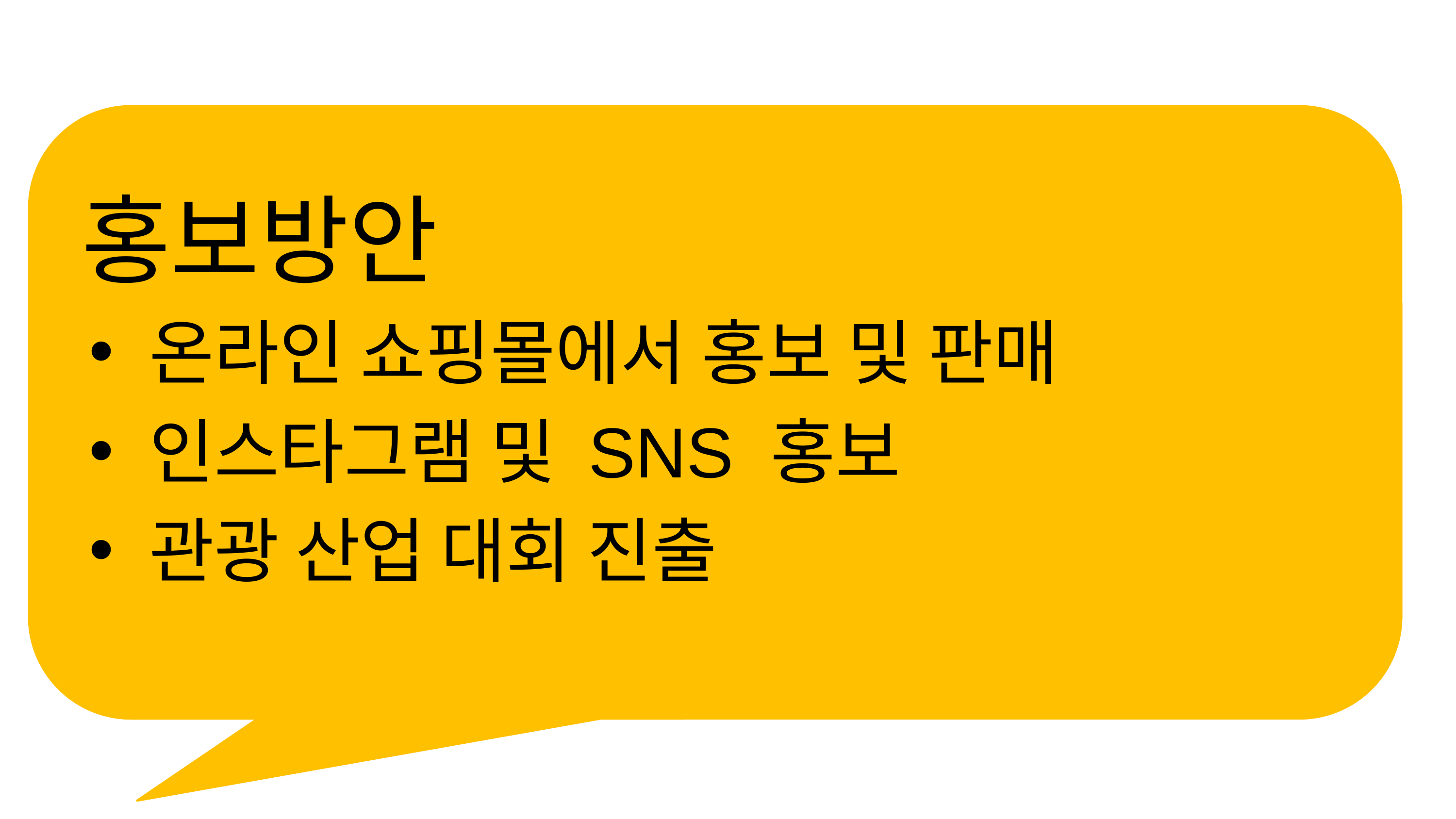

홍보방안
온라인 쇼핑몰에서 홍보 및 판매
인스타그램 및 SNS 홍보
관광 산업 대회 진출